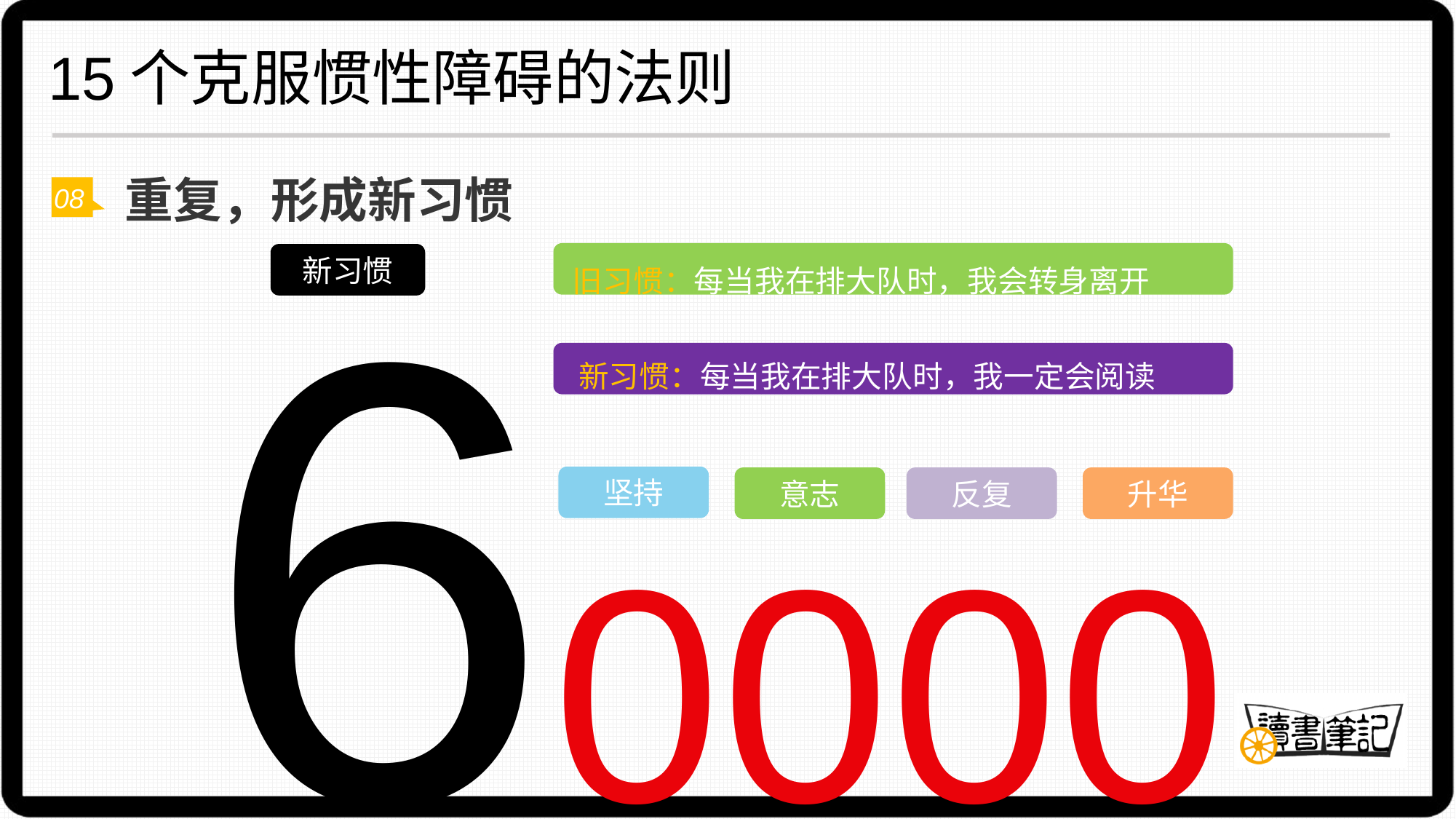

15个克服惯性障碍的法则
重复，形成新习惯
60000
08

旧习惯：每当我在排大队时，我会转身离开

新习惯
新习惯：每当我在排大队时，我一定会阅读

坚持
意志
反复
升华